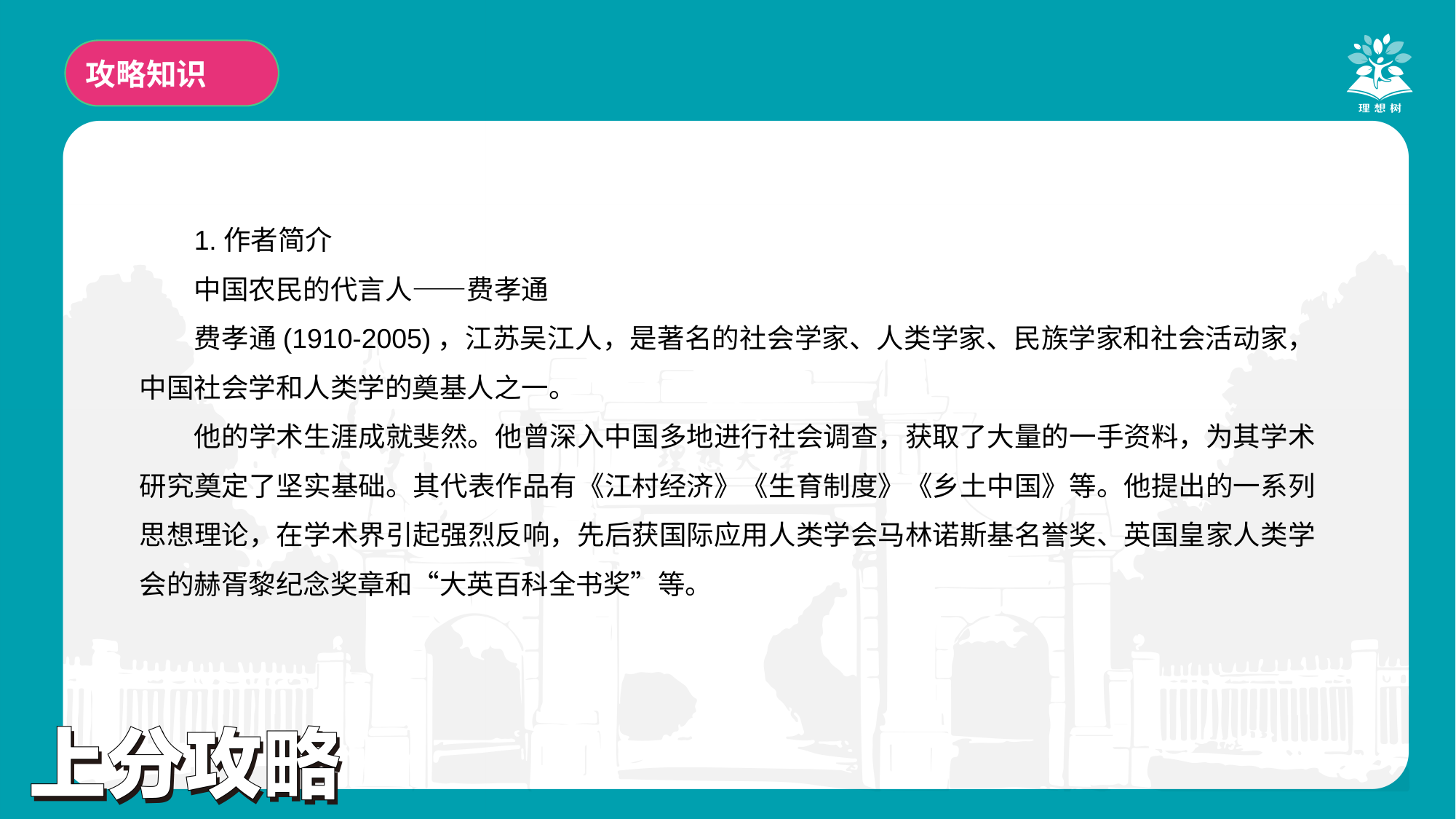

攻略知识
1.作者简介
中国农民的代言人——费孝通
费孝通(1910-2005)，江苏吴江人，是著名的社会学家、人类学家、民族学家和社会活动家，中国社会学和人类学的奠基人之一。
他的学术生涯成就斐然。他曾深入中国多地进行社会调查，获取了大量的一手资料，为其学术研究奠定了坚实基础。其代表作品有《江村经济》《生育制度》《乡土中国》等。他提出的一系列思想理论，在学术界引起强烈反响，先后获国际应用人类学会马林诺斯基名誉奖、英国皇家人类学会的赫胥黎纪念奖章和“大英百科全书奖”等。